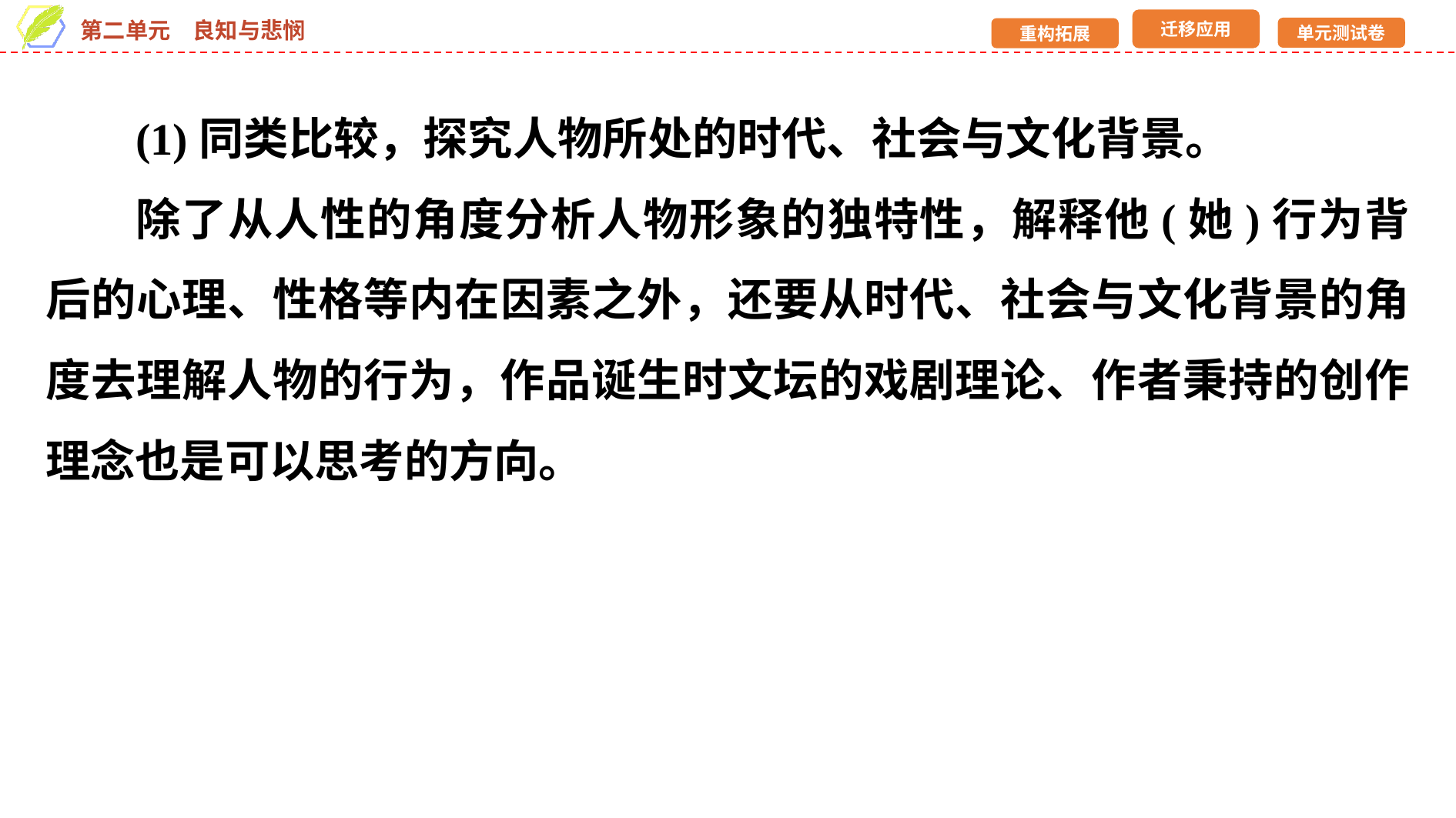

(1)同类比较，探究人物所处的时代、社会与文化背景。
除了从人性的角度分析人物形象的独特性，解释他(她)行为背后的心理、性格等内在因素之外，还要从时代、社会与文化背景的角度去理解人物的行为，作品诞生时文坛的戏剧理论、作者秉持的创作理念也是可以思考的方向。